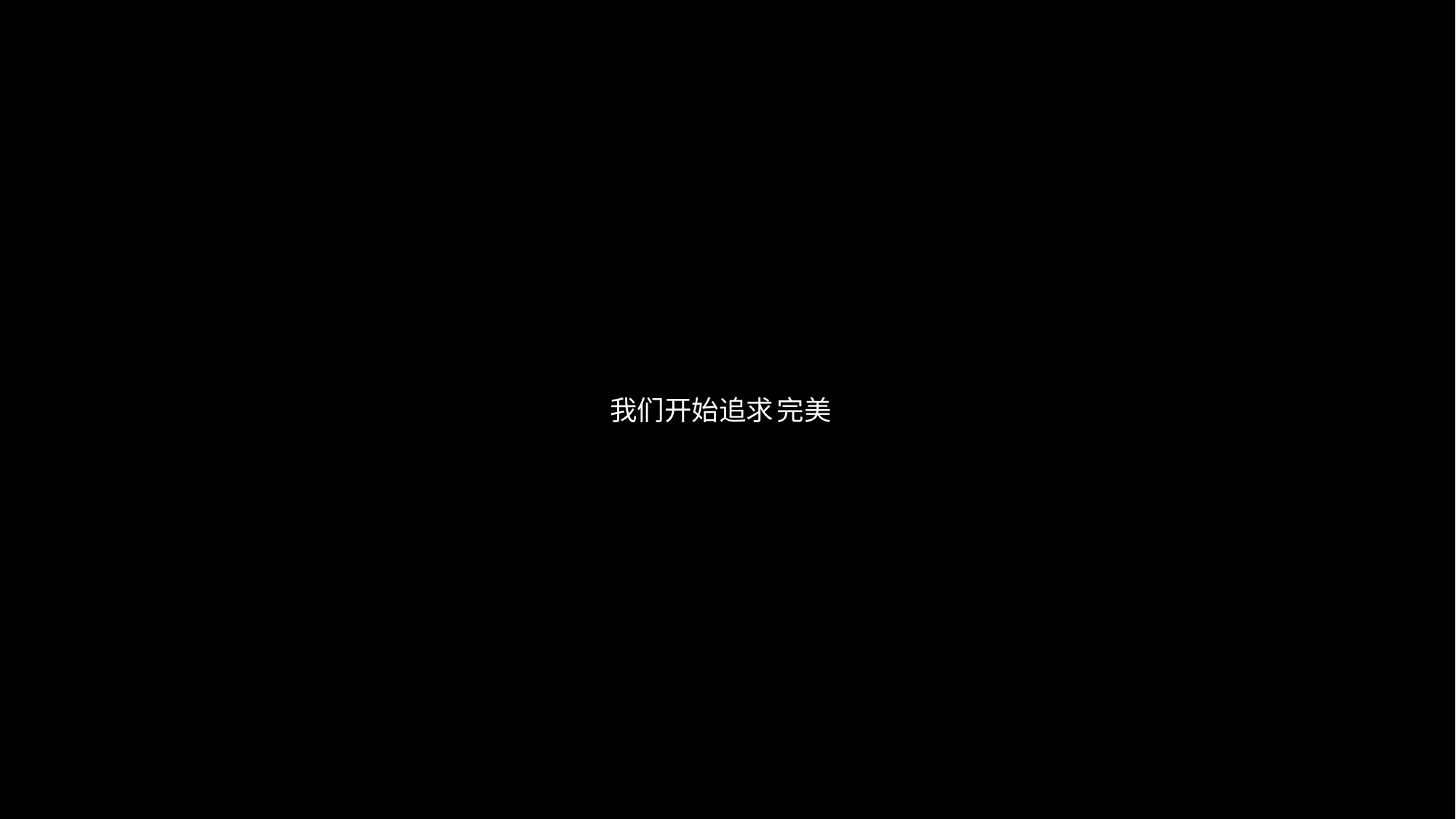

M

需要改变
我们开始追求
我们开始探寻
乐趣
完美

惊奇